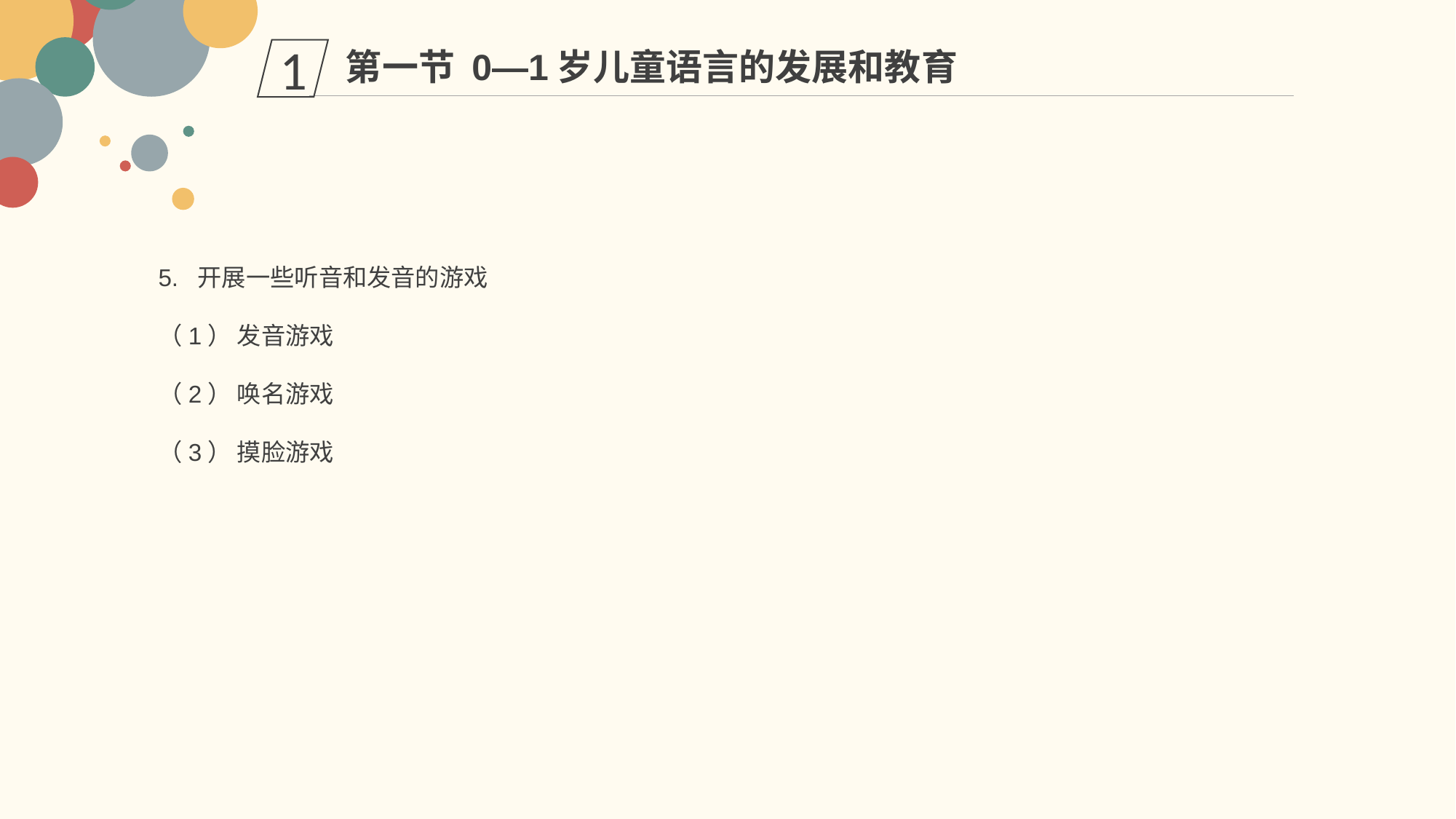

第一节 0—1岁儿童语言的发展和教育
1
5.  开展一些听音和发音的游戏
（1） 发音游戏
（2） 唤名游戏
（3） 摸脸游戏